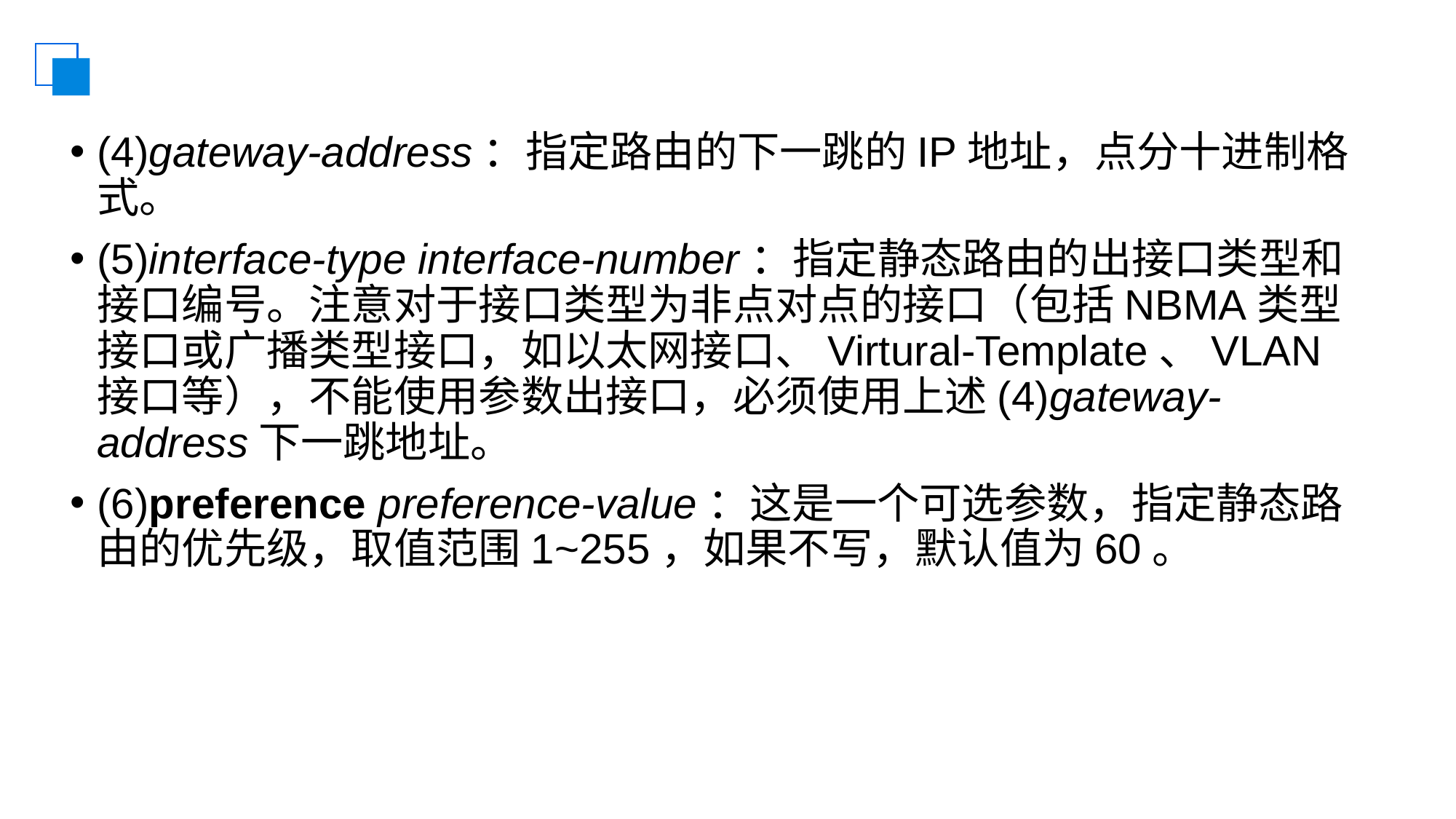

#
(4)gateway-address：指定路由的下一跳的IP地址，点分十进制格式。
(5)interface-type interface-number：指定静态路由的出接口类型和接口编号。注意对于接口类型为非点对点的接口（包括NBMA类型接口或广播类型接口，如以太网接口、Virtural-Template、VLAN接口等），不能使用参数出接口，必须使用上述(4)gateway-address下一跳地址。
(6)preference preference-value：这是一个可选参数，指定静态路由的优先级，取值范围1~255，如果不写，默认值为60。